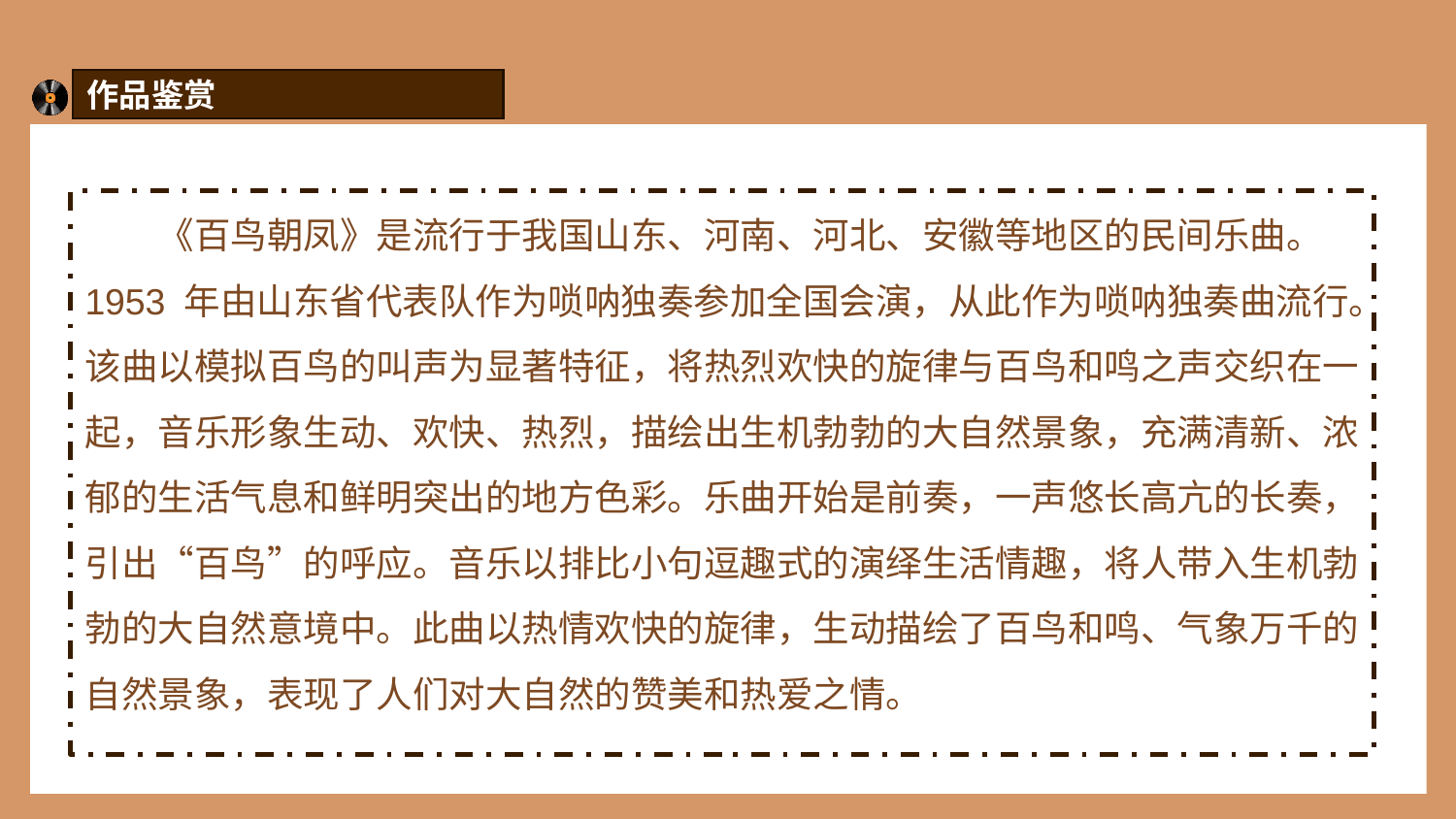

作品鉴赏
《百鸟朝凤》是流行于我国山东、河南、河北、安徽等地区的民间乐曲。 1953 年由山东省代表队作为唢呐独奏参加全国会演，从此作为唢呐独奏曲流行。该曲以模拟百鸟的叫声为显著特征，将热烈欢快的旋律与百鸟和鸣之声交织在一起，音乐形象生动、欢快、热烈，描绘出生机勃勃的大自然景象，充满清新、浓郁的生活气息和鲜明突出的地方色彩。乐曲开始是前奏，一声悠长高亢的长奏，引出“百鸟”的呼应。音乐以排比小句逗趣式的演绎生活情趣，将人带入生机勃勃的大自然意境中。此曲以热情欢快的旋律，生动描绘了百鸟和鸣、气象万千的自然景象，表现了人们对大自然的赞美和热爱之情。